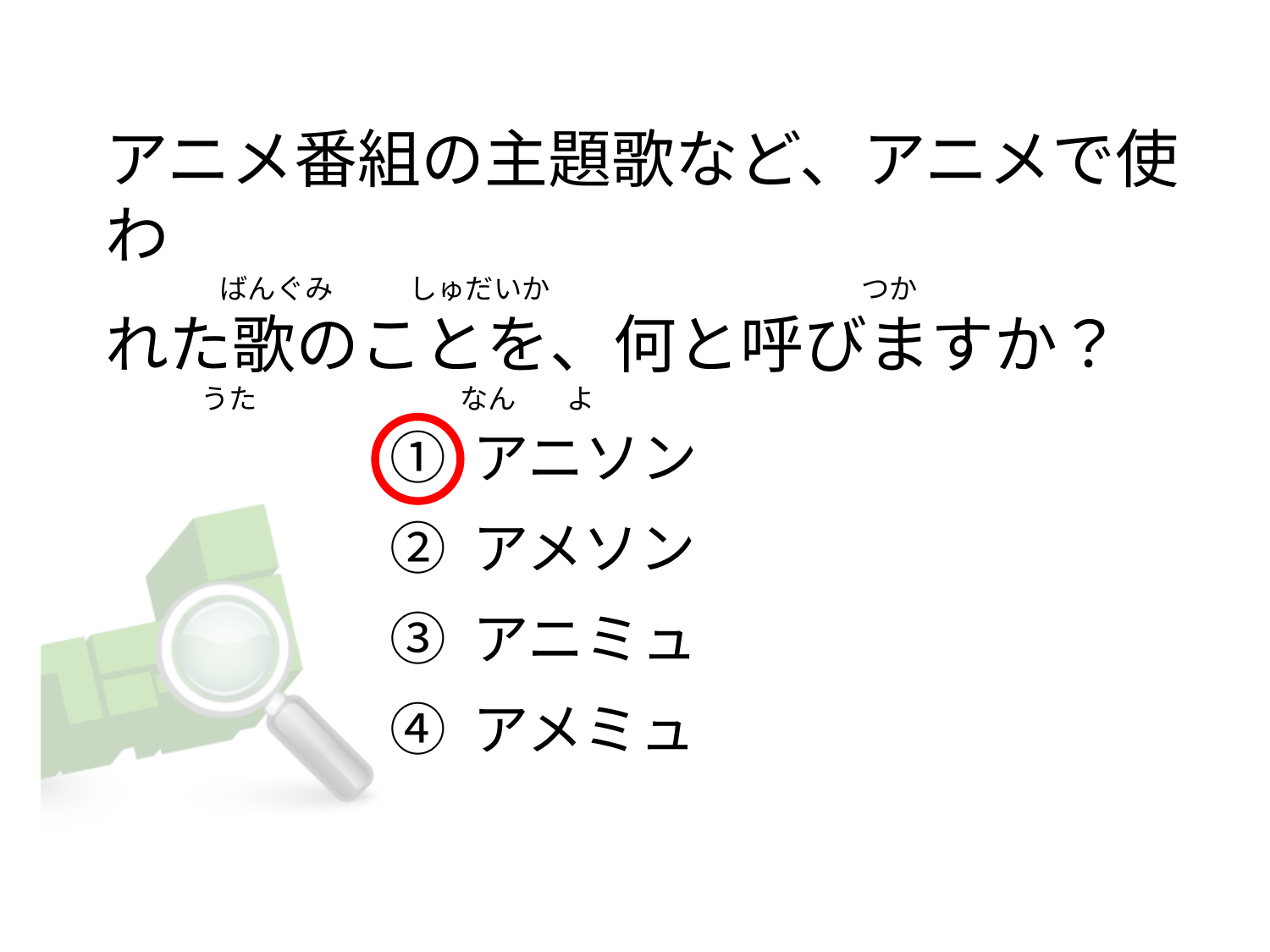

# アニメ番組の主題歌など、アニメで使わ                   ばんぐみ            しゅだいか                                                 つか れた歌のことを、何と呼びますか？                   うた                                なん        よ
① アニソン
② アメソン
③ アニミュ
④ アメミュ